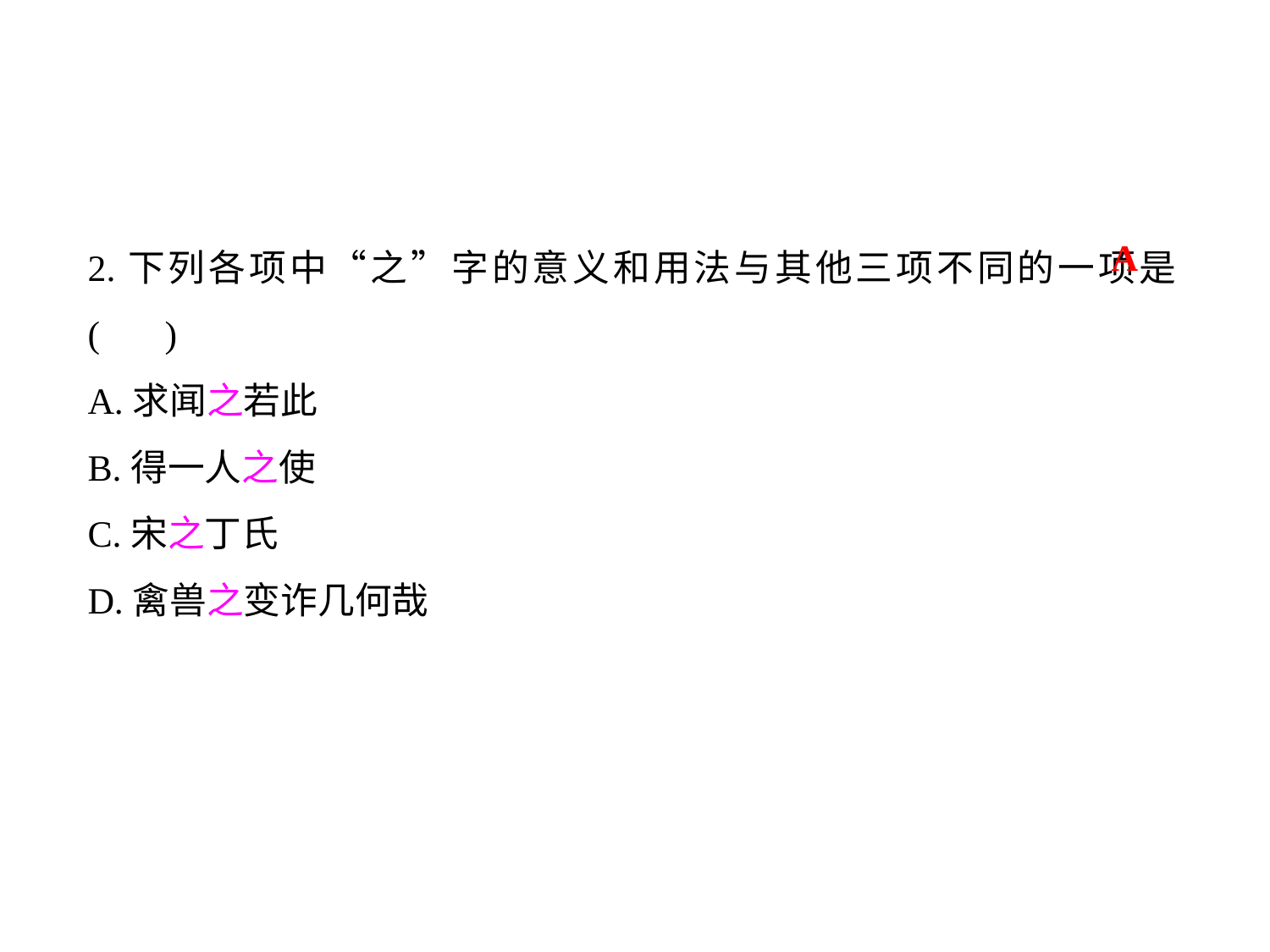

2.下列各项中“之”字的意义和用法与其他三项不同的一项是(       )
A.求闻之若此
B.得一人之使
C.宋之丁氏
D.禽兽之变诈几何哉
A